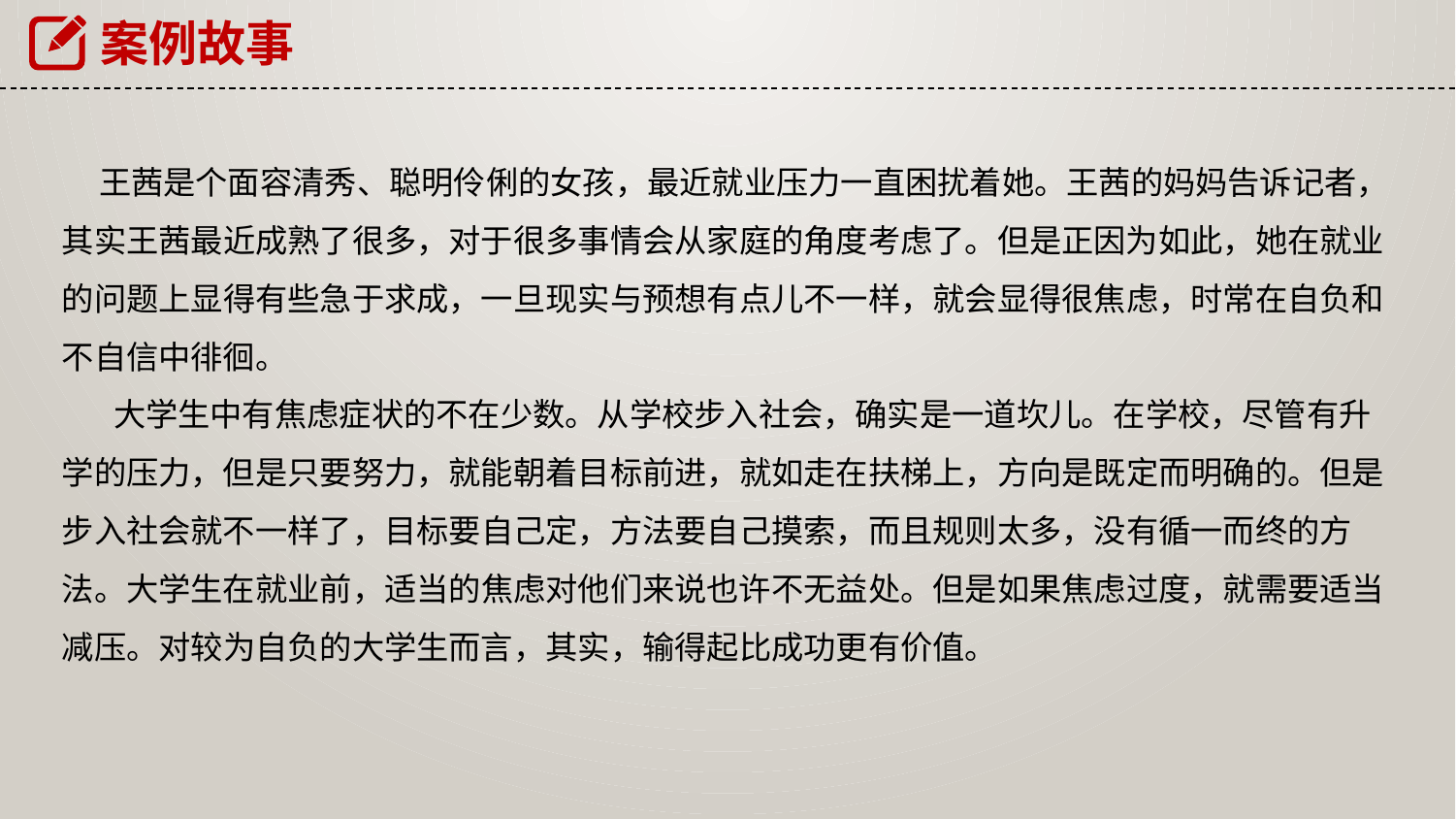

案例故事

    王茜是个面容清秀、聪明伶俐的女孩，最近就业压力一直困扰着她。王茜的妈妈告诉记者，其实王茜最近成熟了很多，对于很多事情会从家庭的角度考虑了。但是正因为如此，她在就业的问题上显得有些急于求成，一旦现实与预想有点儿不一样，就会显得很焦虑，时常在自负和不自信中徘徊。
      大学生中有焦虑症状的不在少数。从学校步入社会，确实是一道坎儿。在学校，尽管有升学的压力，但是只要努力，就能朝着目标前进，就如走在扶梯上，方向是既定而明确的。但是步入社会就不一样了，目标要自己定，方法要自己摸索，而且规则太多，没有循一而终的方法。大学生在就业前，适当的焦虑对他们来说也许不无益处。但是如果焦虑过度，就需要适当减压。对较为自负的大学生而言，其实，输得起比成功更有价值。
57